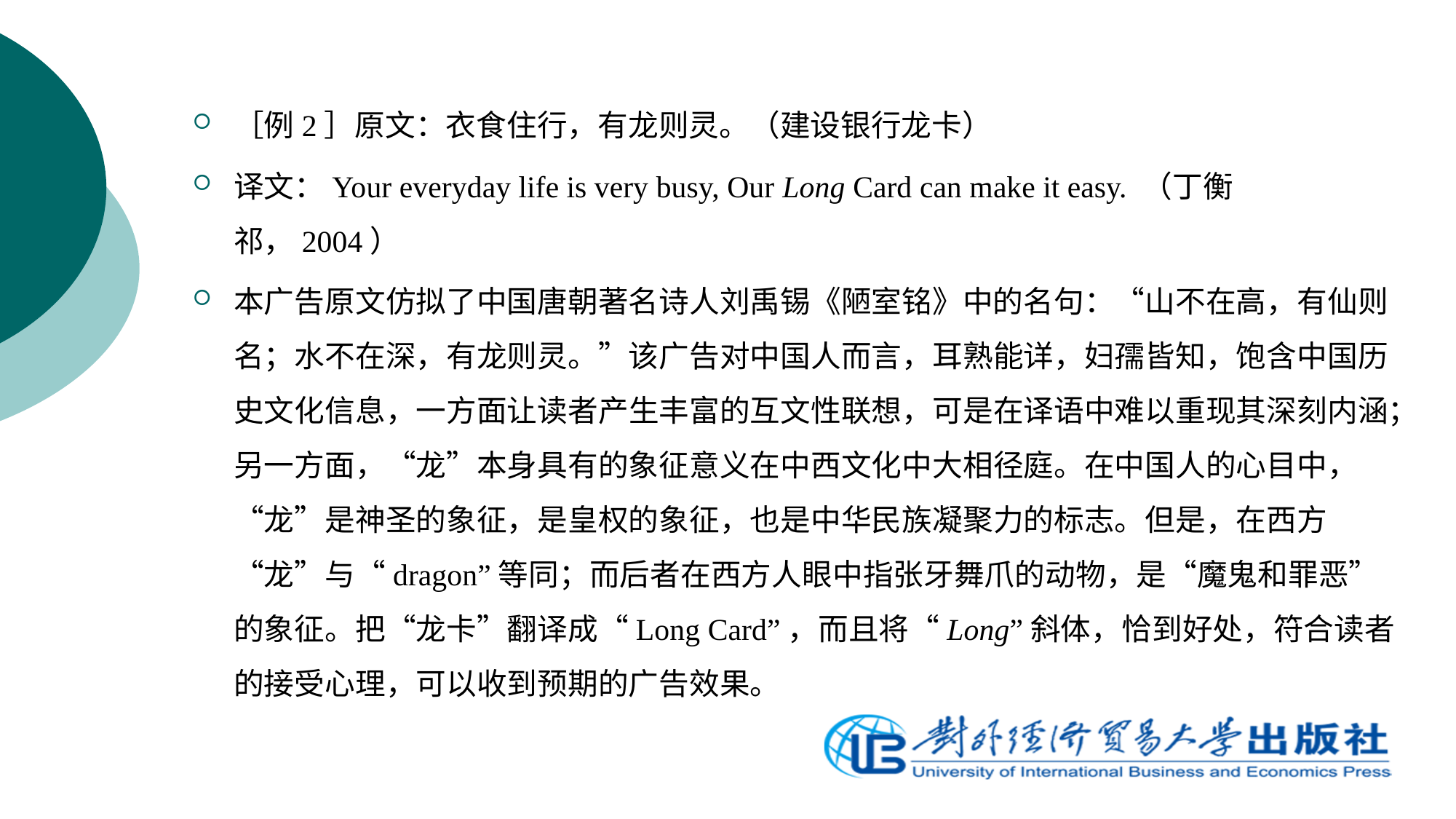

［例2］原文：衣食住行，有龙则灵。（建设银行龙卡）
译文：Your everyday life is very busy, Our Long Card can make it easy. （丁衡祁，2004）
本广告原文仿拟了中国唐朝著名诗人刘禹锡《陋室铭》中的名句：“山不在高，有仙则名；水不在深，有龙则灵。”该广告对中国人而言，耳熟能详，妇孺皆知，饱含中国历史文化信息，一方面让读者产生丰富的互文性联想，可是在译语中难以重现其深刻内涵；另一方面，“龙”本身具有的象征意义在中西文化中大相径庭。在中国人的心目中，“龙”是神圣的象征，是皇权的象征，也是中华民族凝聚力的标志。但是，在西方“龙”与“dragon”等同；而后者在西方人眼中指张牙舞爪的动物，是“魔鬼和罪恶”的象征。把“龙卡”翻译成“Long Card”，而且将“Long”斜体，恰到好处，符合读者的接受心理，可以收到预期的广告效果。